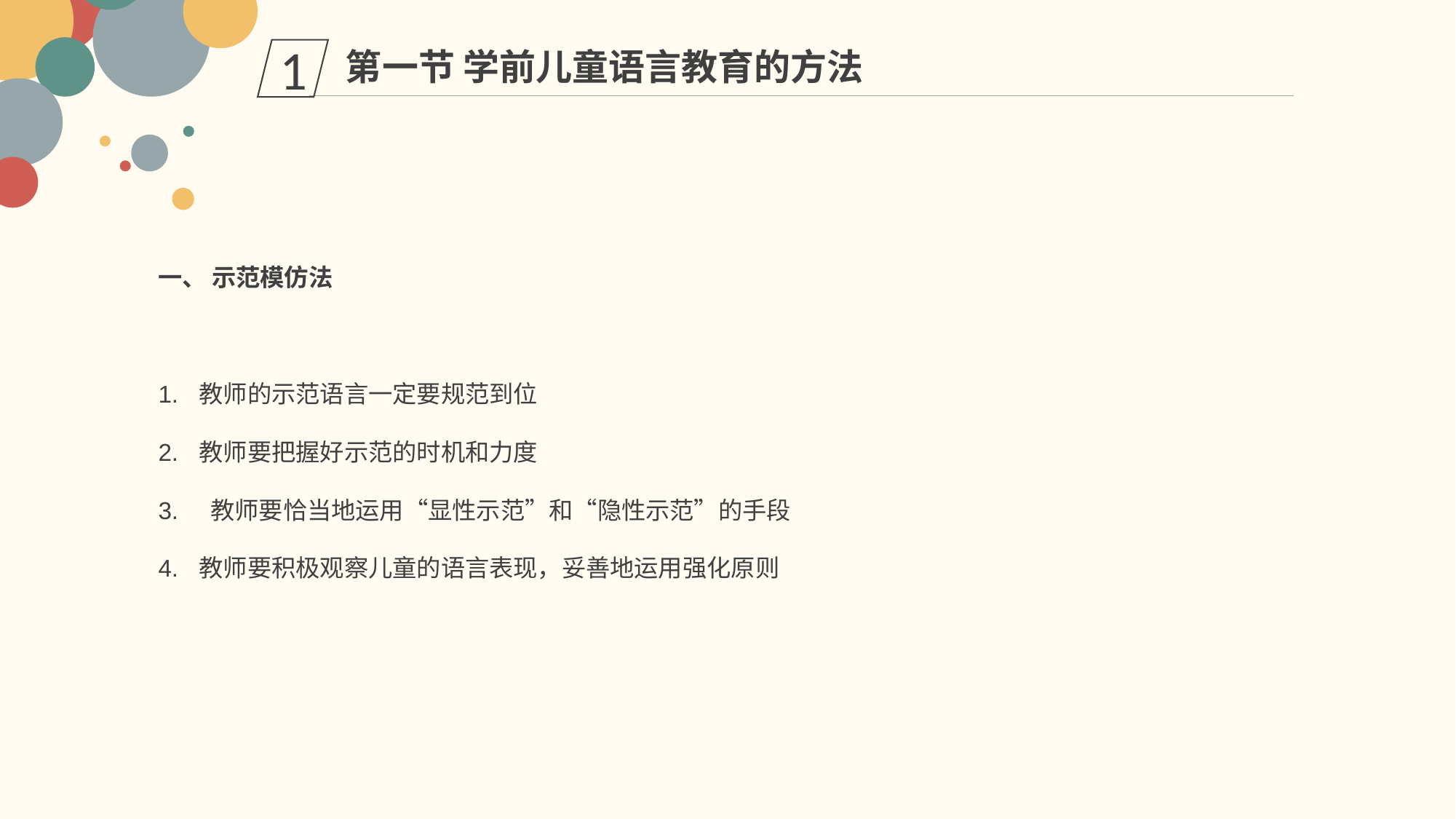

第一节 学前儿童语言教育的方法
1
一、 示范模仿法

教师的示范语言一定要规范到位
教师要把握好示范的时机和力度
 教师要恰当地运用“显性示范”和“隐性示范”的手段
教师要积极观察儿童的语言表现，妥善地运用强化原则